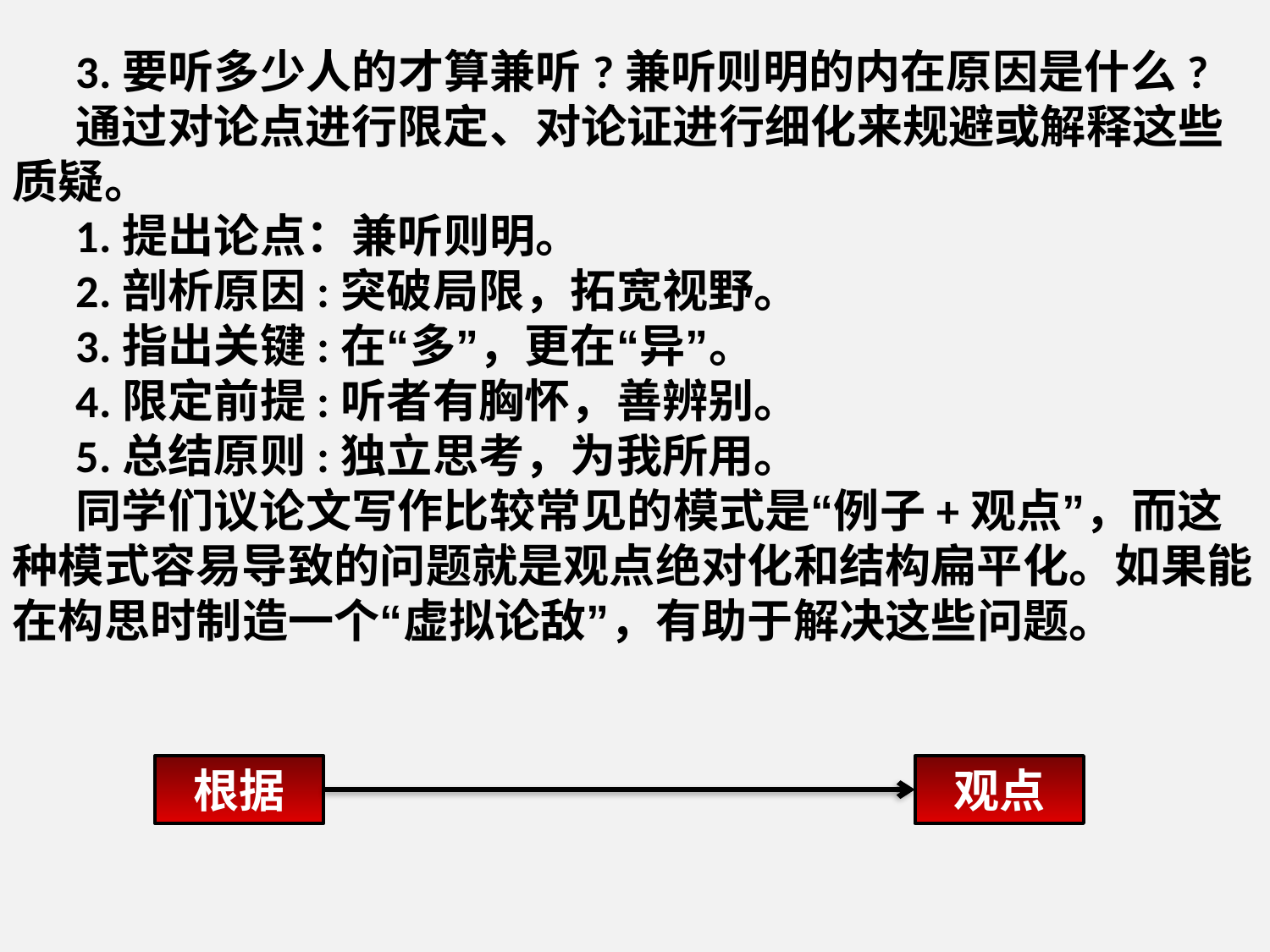

3.要听多少人的才算兼听?兼听则明的内在原因是什么?
通过对论点进行限定、对论证进行细化来规避或解释这些质疑。
1.提出论点：兼听则明。
2.剖析原因:突破局限，拓宽视野。
3.指出关键:在“多”，更在“异”。
4.限定前提:听者有胸怀，善辨别。
5.总结原则:独立思考，为我所用。
同学们议论文写作比较常见的模式是“例子+观点”，而这种模式容易导致的问题就是观点绝对化和结构扁平化。如果能在构思时制造一个“虚拟论敌”，有助于解决这些问题。
根据
观点